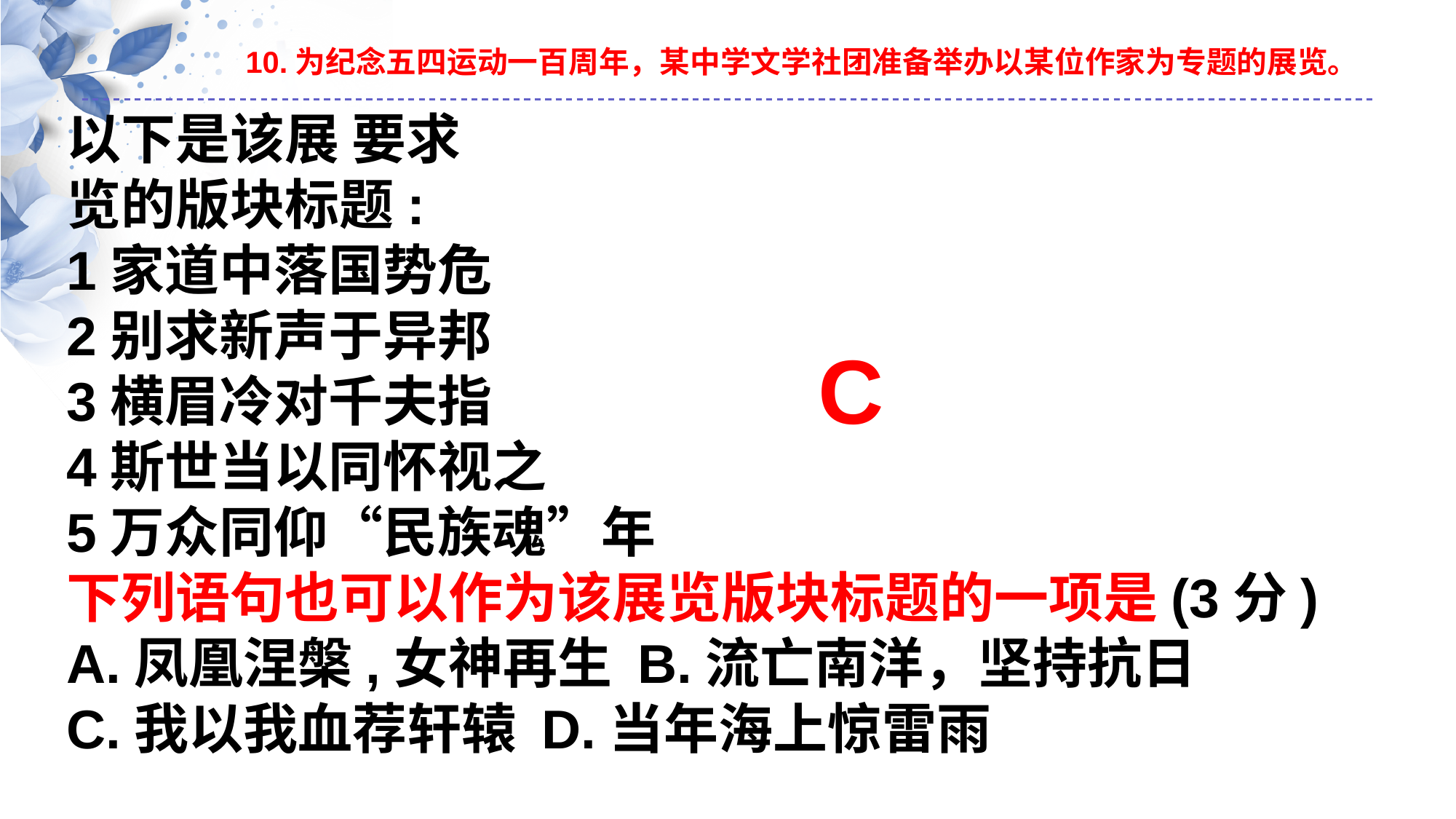

10.为纪念五四运动一百周年，某中学文学社团准备举办以某位作家为专题的展览。
以下是该展 要求
览的版块标题:
1家道中落国势危
2别求新声于异邦
3横眉冷对千夫指
4斯世当以同怀视之
5万众同仰“民族魂”年
下列语句也可以作为该展览版块标题的一项是(3分)
A.凤凰涅槃,女神再生 B.流亡南洋，坚持抗日
C.我以我血荐轩辕 D.当年海上惊雷雨
C